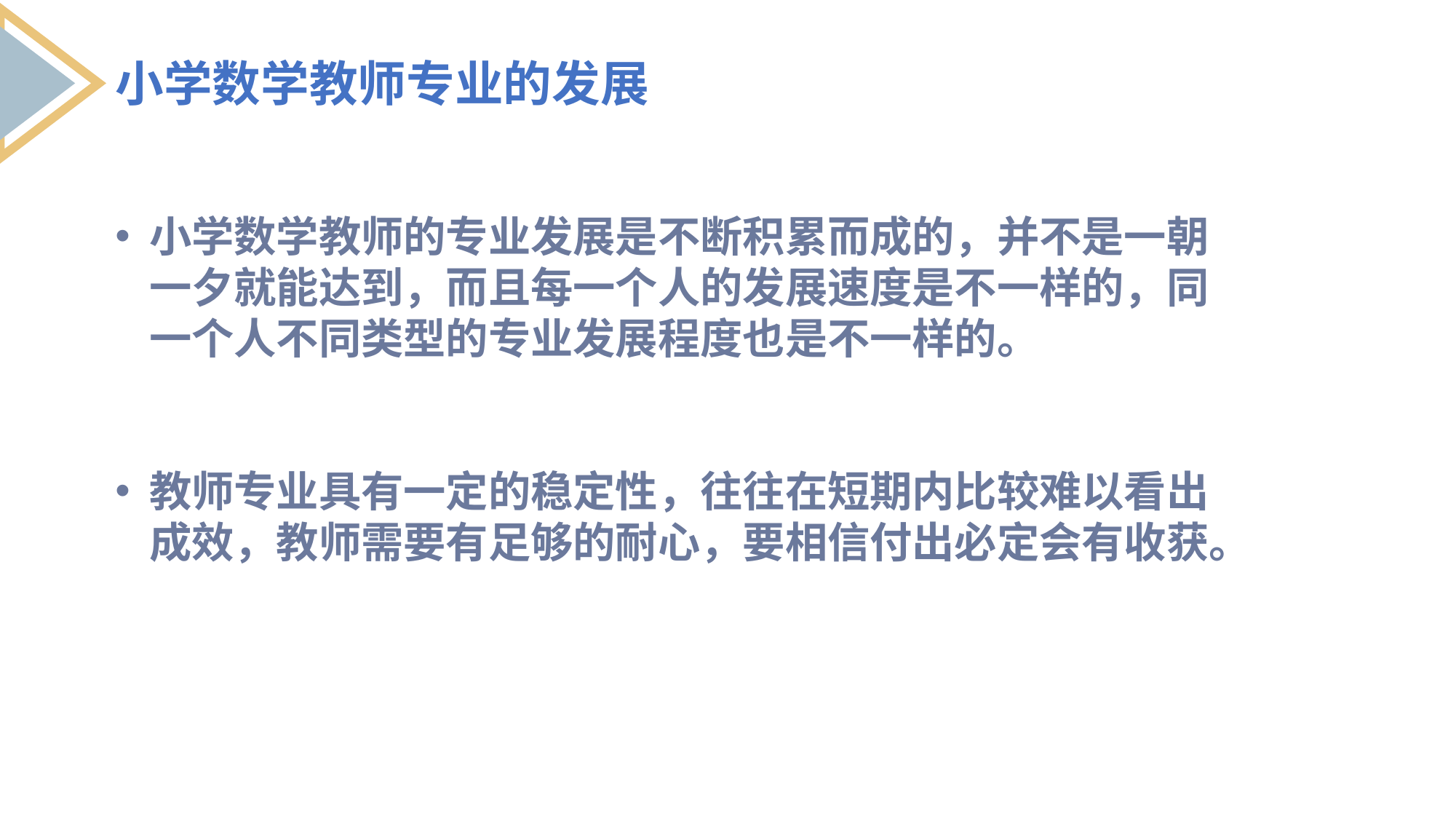

小学数学教师专业的发展
小学数学教师的专业发展是不断积累而成的，并不是一朝一夕就能达到，而且每一个人的发展速度是不一样的，同一个人不同类型的专业发展程度也是不一样的。

教师专业具有一定的稳定性，往往在短期内比较难以看出成效，教师需要有足够的耐心，要相信付出必定会有收获。